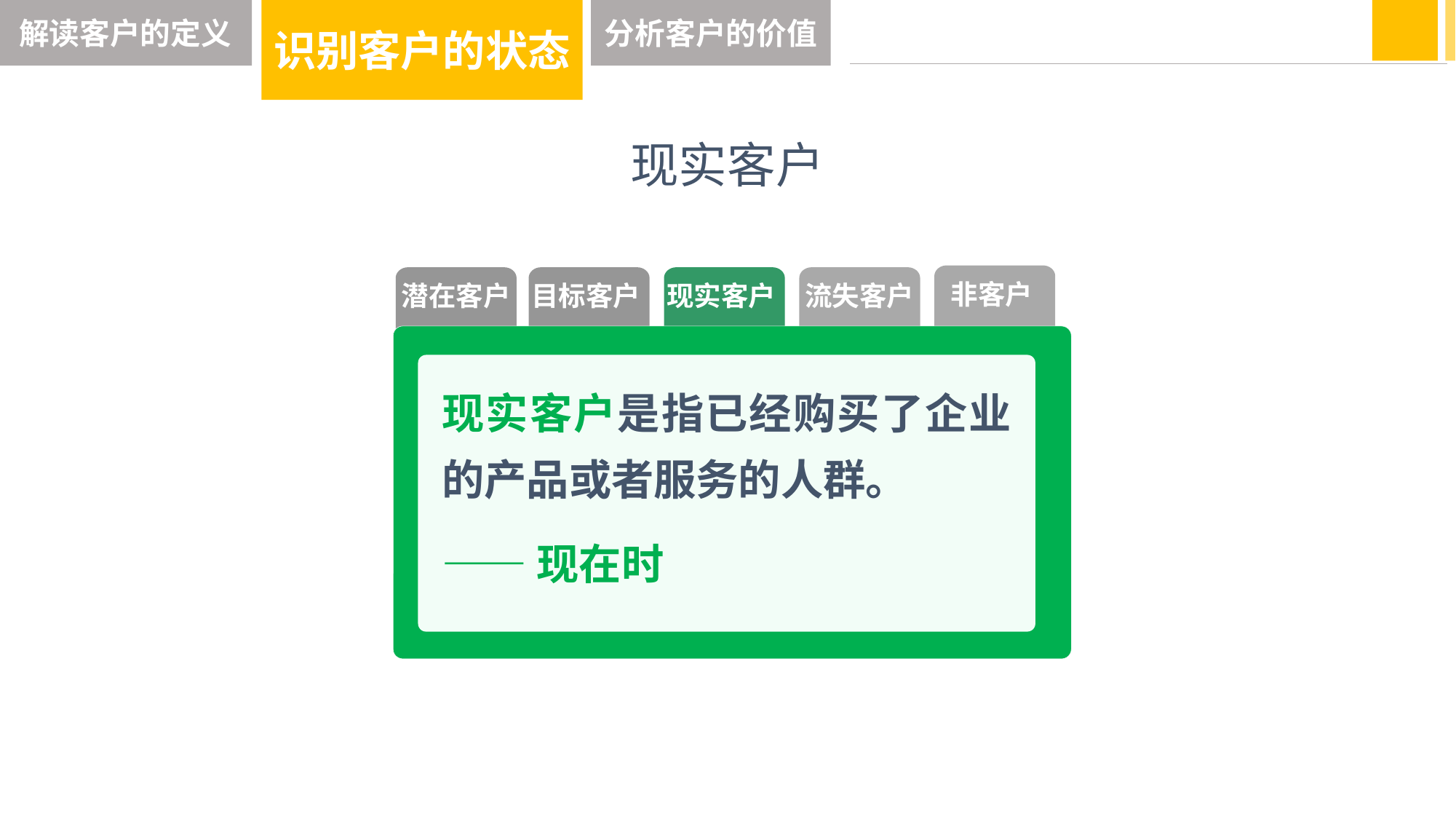

解读客户的定义
识别客户的状态
分析客户的价值

现实客户
非客户
潜在客户
目标客户
现实客户
流失客户

现实客户是指已经购买了企业的产品或者服务的人群。
——现在时